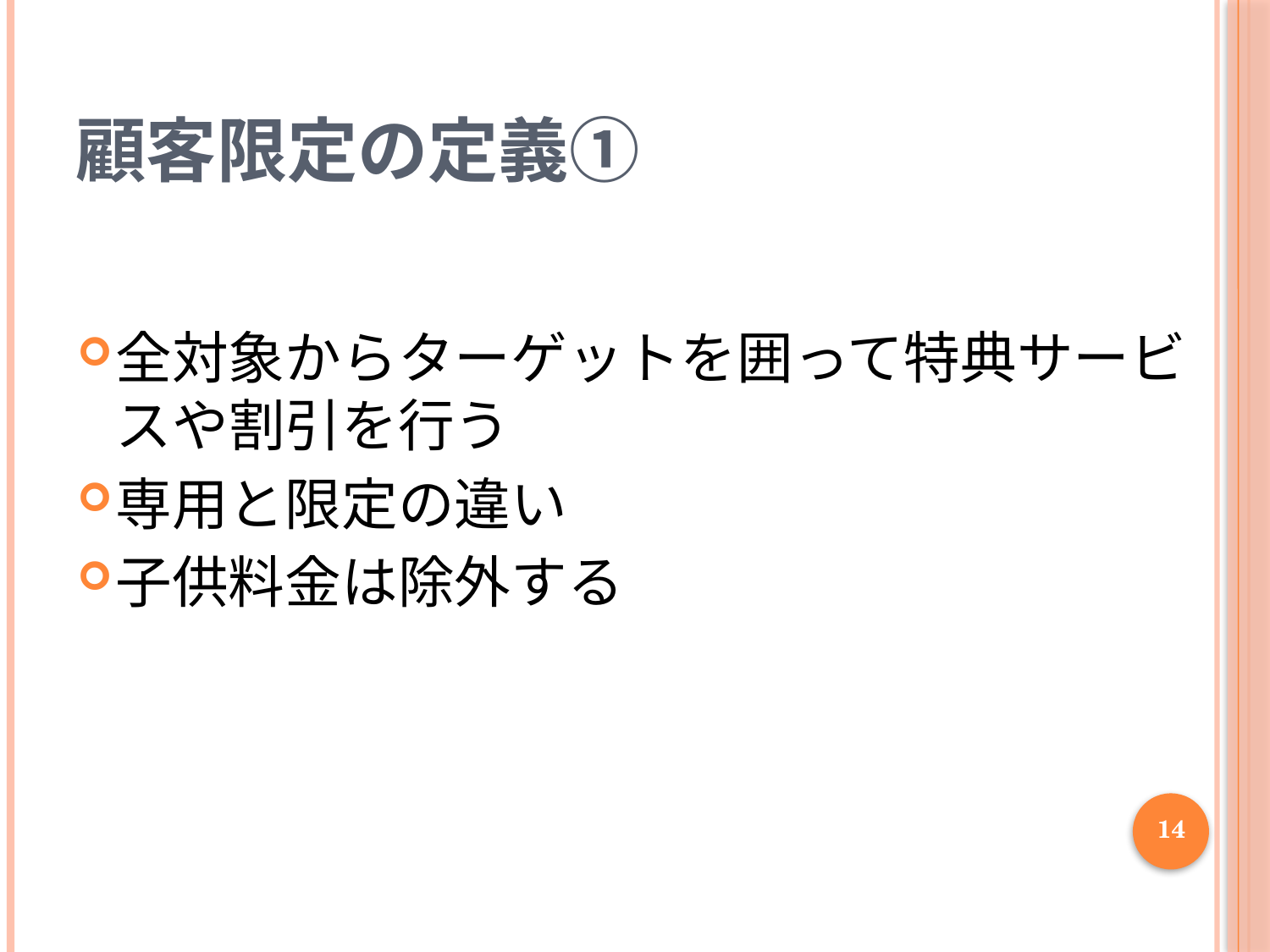

# 顧客限定の定義①
全対象からターゲットを囲って特典サービスや割引を行う
専用と限定の違い
子供料金は除外する
14